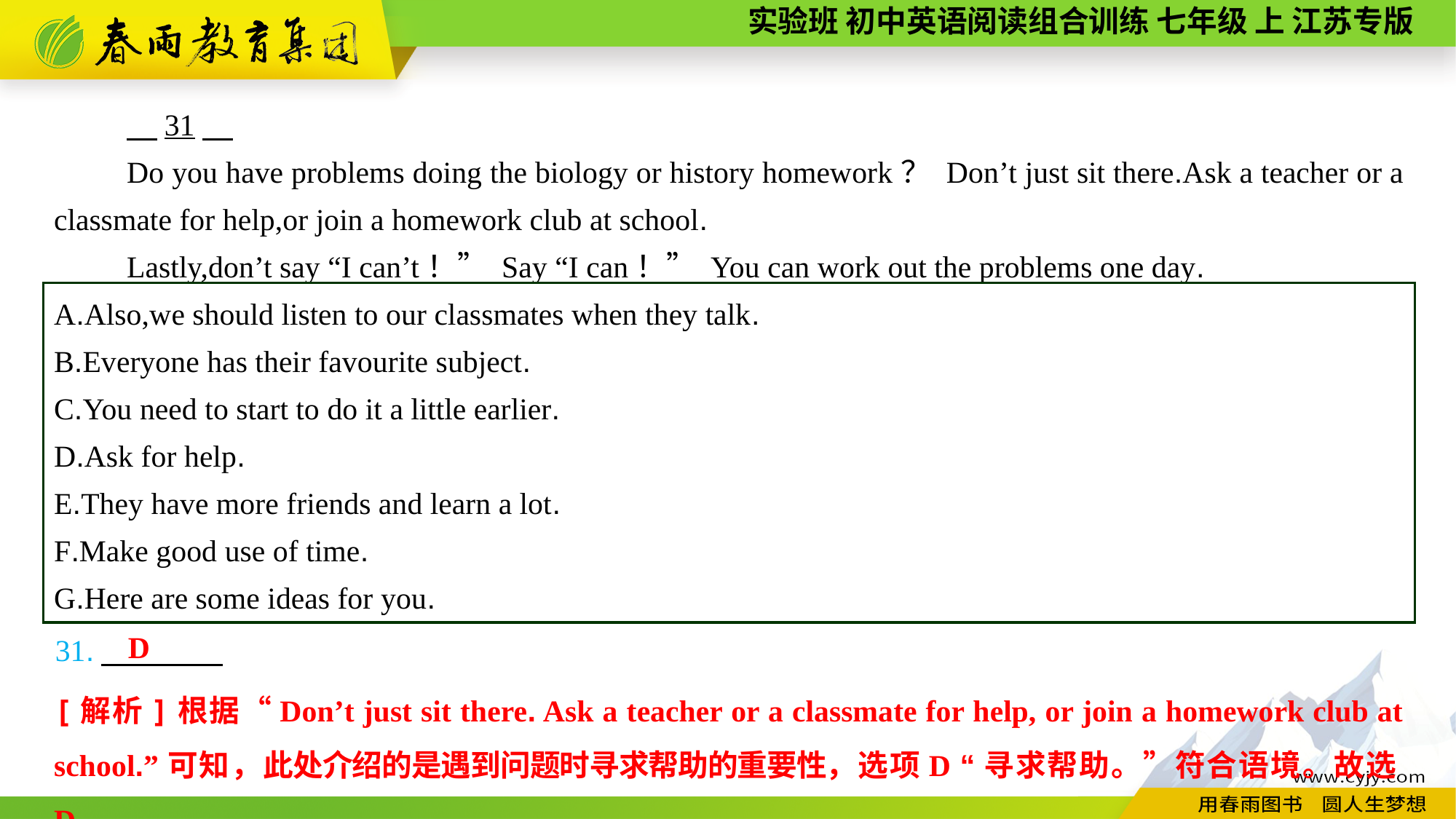

31
Do you have problems doing the biology or history homework？ Don’t just sit there.Ask a teacher or a classmate for help,or join a homework club at school.
Lastly,don’t say “I can’t！” Say “I can！” You can work out the problems one day.
A.Also,we should listen to our classmates when they talk.
B.Everyone has their favourite subject.
C.You need to start to do it a little earlier.
D.Ask for help.
E.They have more friends and learn a lot.
F.Make good use of time.
G.Here are some ideas for you.

D
31.
[解析]根据“Don’t just sit there. Ask a teacher or a classmate for help, or join a homework club at school.”可知，此处介绍的是遇到问题时寻求帮助的重要性，选项D “寻求帮助。”符合语境。故选D。